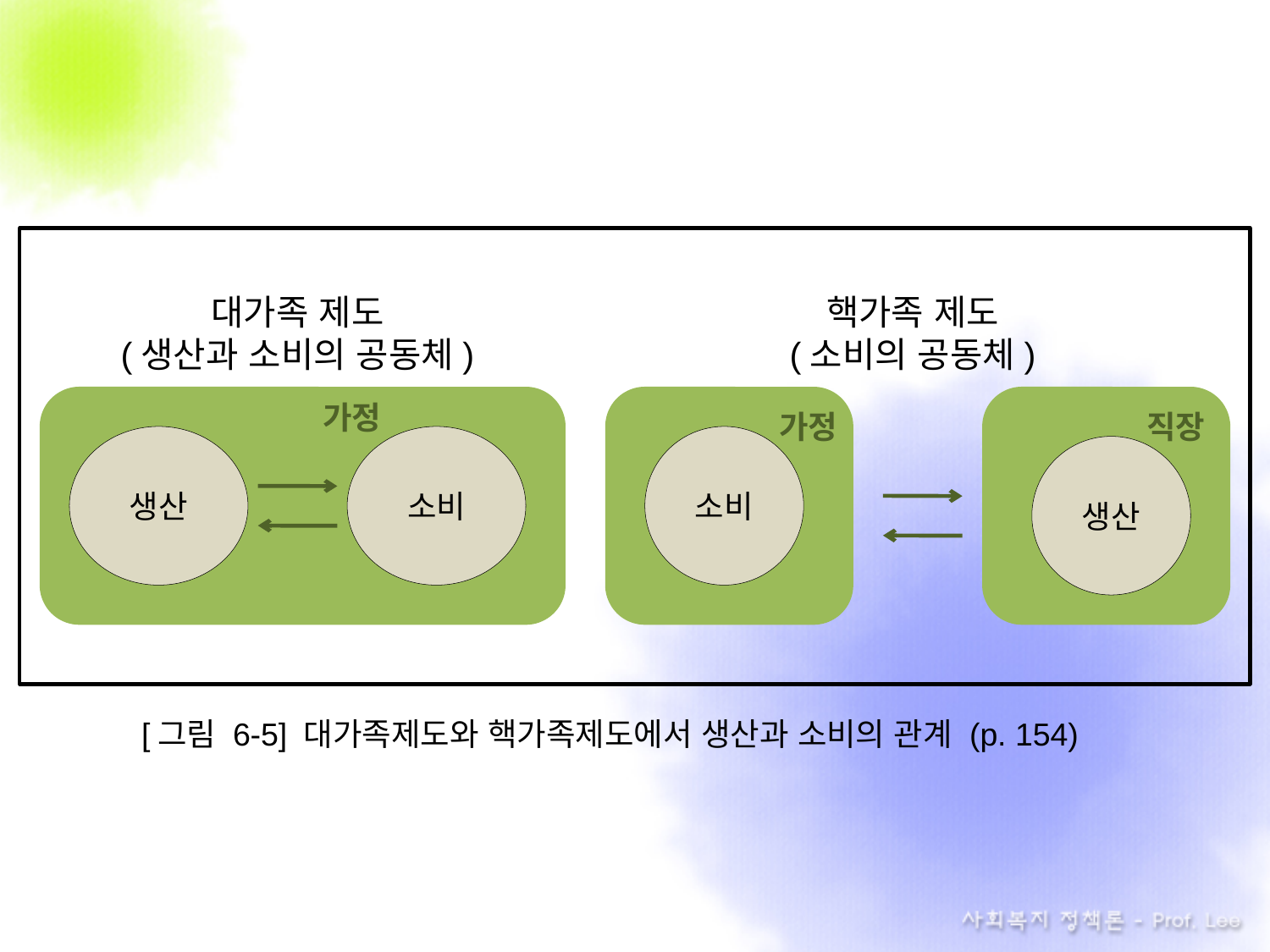

대가족 제도
(생산과 소비의 공동체)

가정
생산
소비
핵가족 제도
(소비의 공동체)

가정
직장
소비
생산
[그림 6-5] 대가족제도와 핵가족제도에서 생산과 소비의 관계 (p. 154)